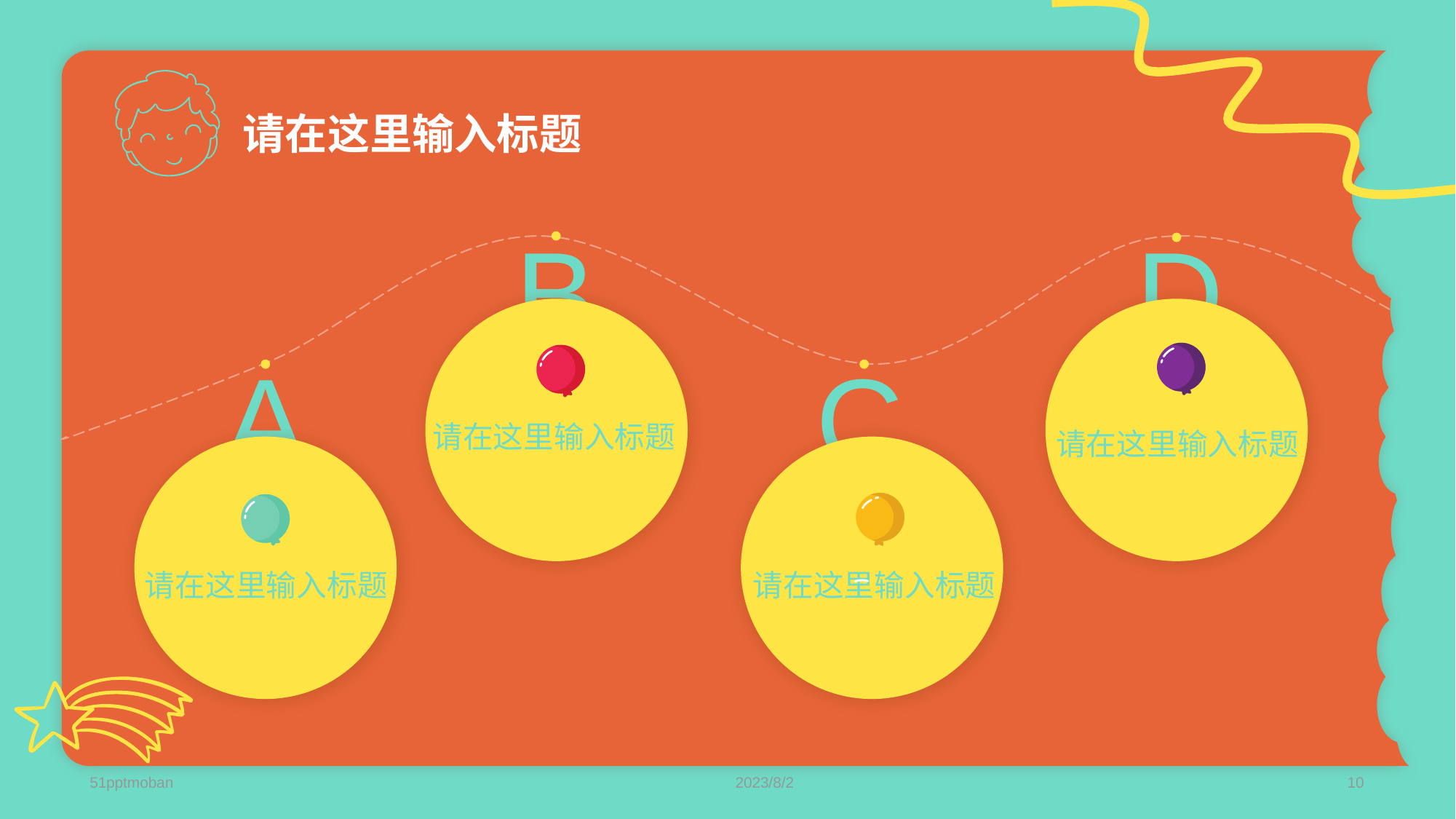

# 请在这里输入标题
B
D

A
C

请在这里输入标题
请在这里输入标题

请在这里输入标题
请在这里输入标题
51pptmoban
2023/8/2
10